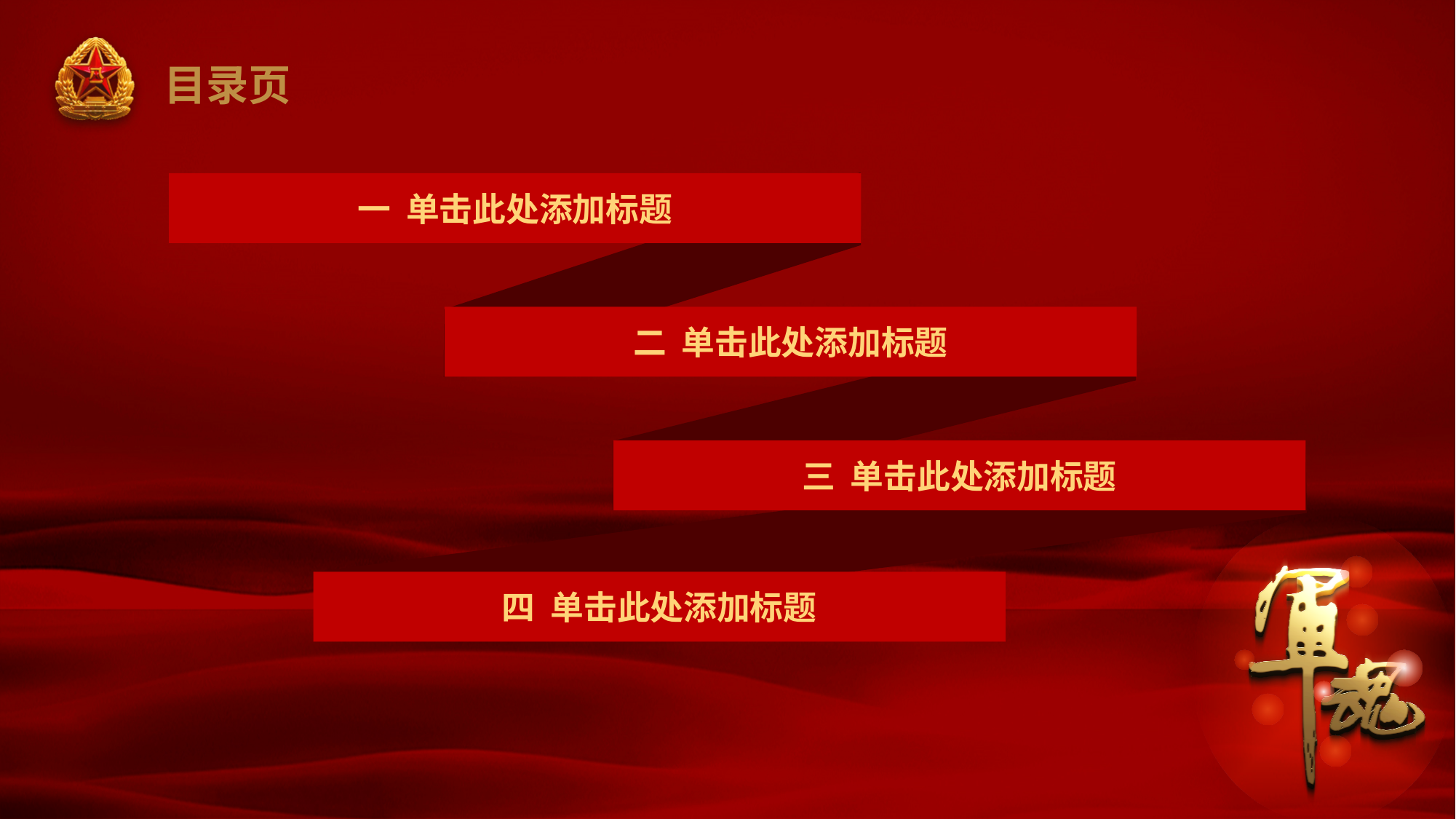

# 目录页
一  单击此处添加标题

二  单击此处添加标题

三  单击此处添加标题

四  单击此处添加标题